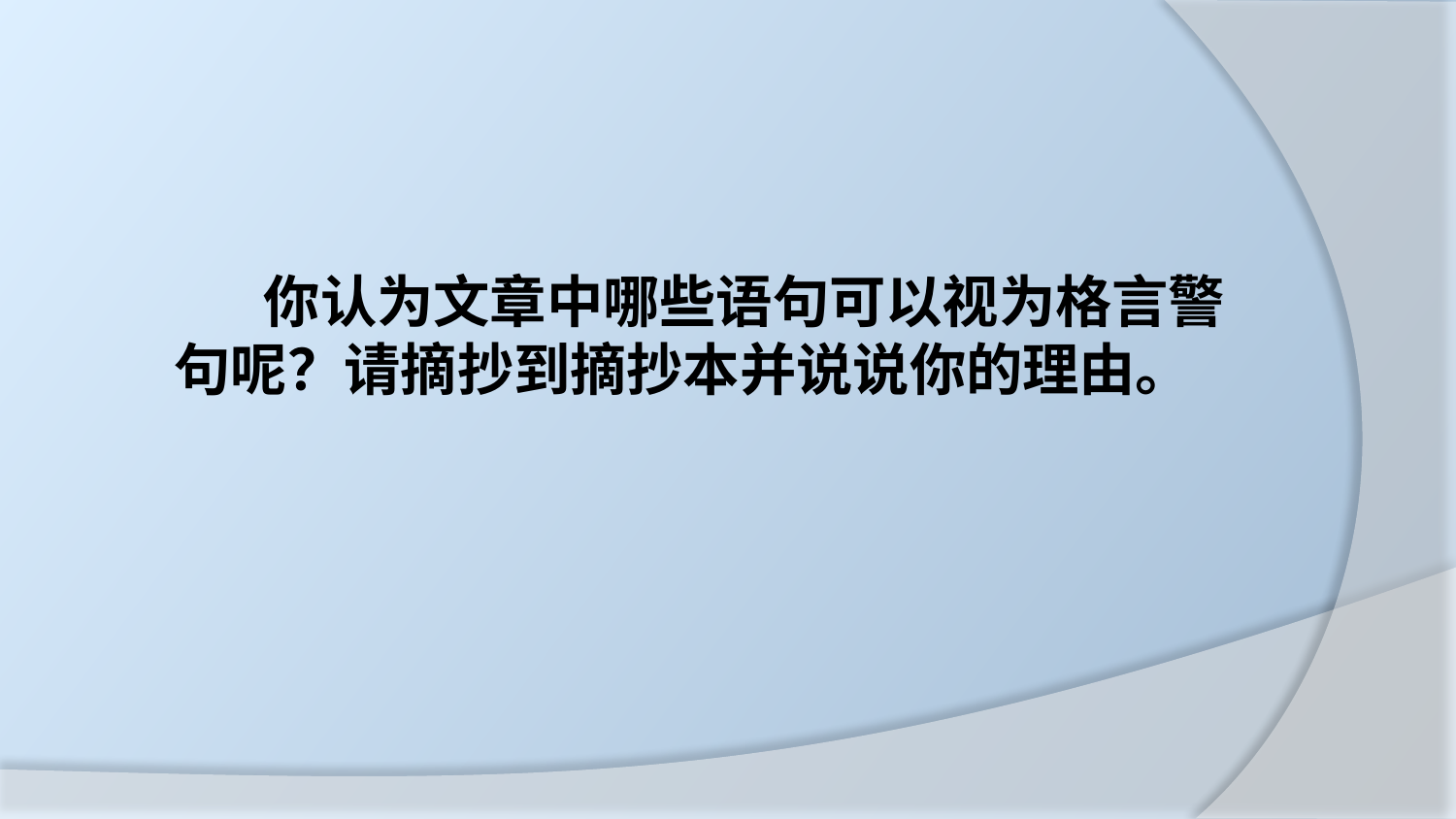

你认为文章中哪些语句可以视为格言警句呢？请摘抄到摘抄本并说说你的理由。